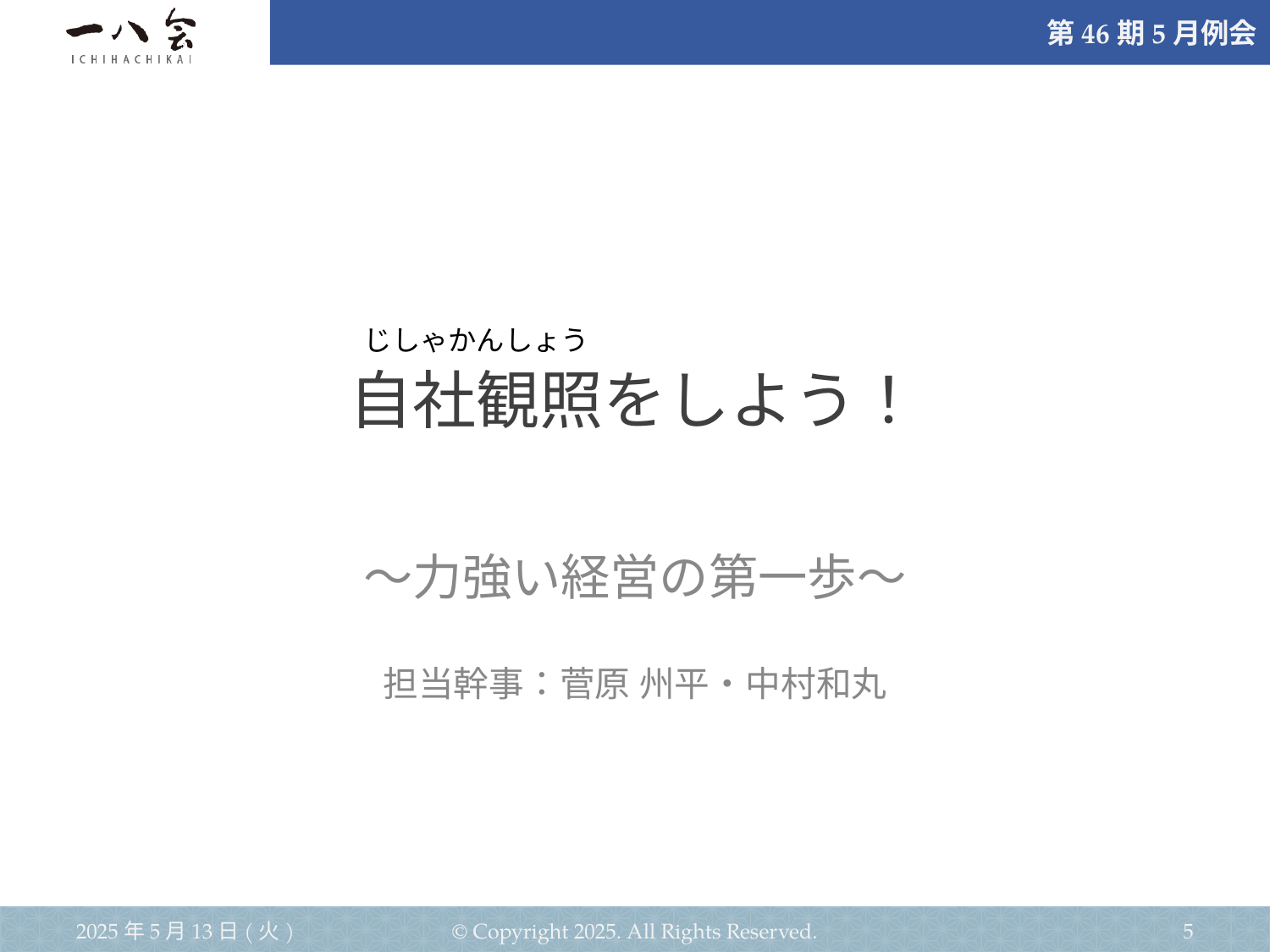

# 自社観照をしよう！
じしゃかんしょう
～力強い経営の第一歩～

担当幹事：菅原 州平・中村和丸
2025年5月13日(火)
© Copyright 2025. All Rights Reserved.
5